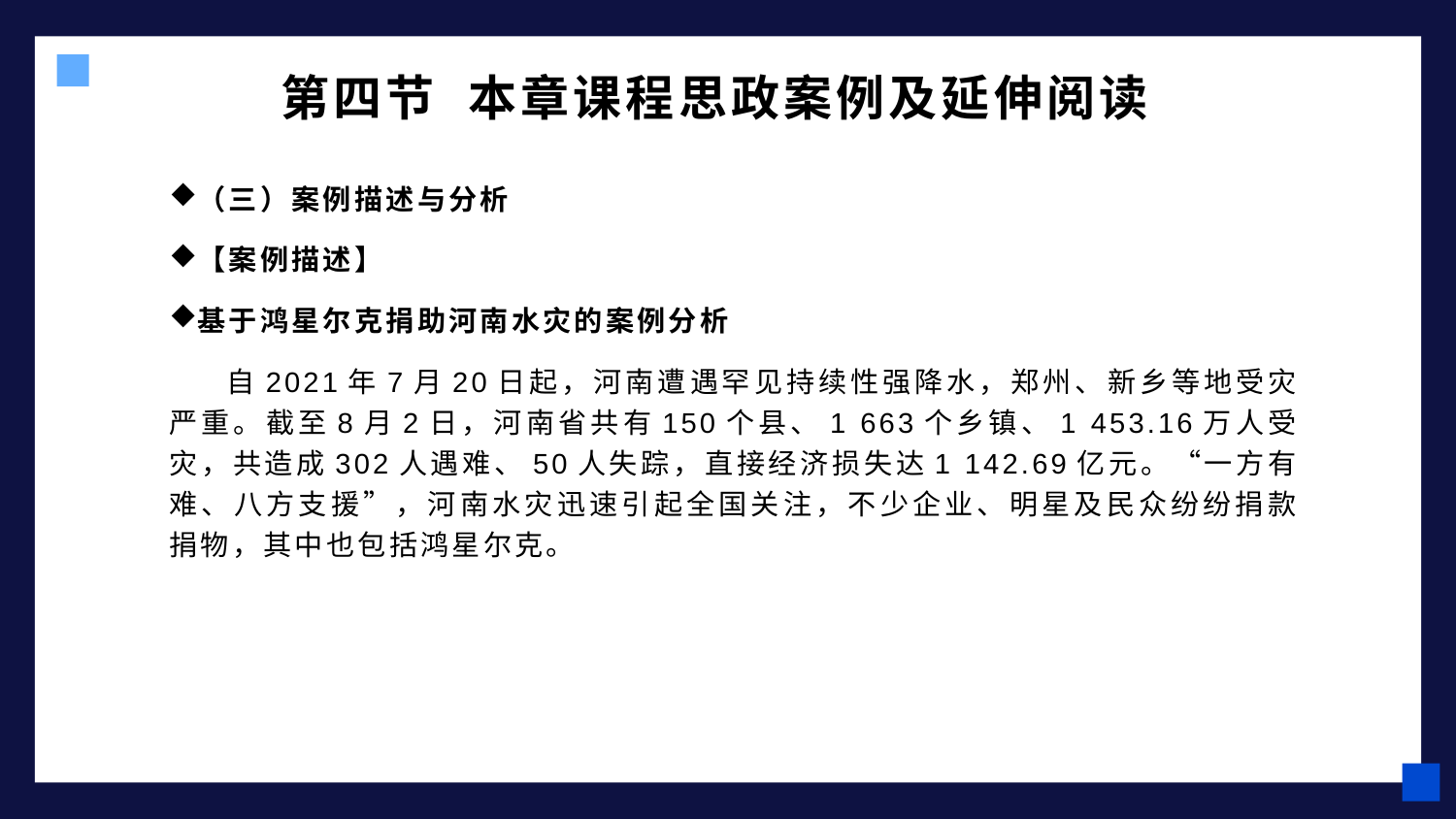

# 第四节  本章课程思政案例及延伸阅读
（三）案例描述与分析
【案例描述】
基于鸿星尔克捐助河南水灾的案例分析
     自2021年7月20日起，河南遭遇罕见持续性强降水，郑州、新乡等地受灾严重。截至8月2日，河南省共有150个县、1 663个乡镇、1 453.16万人受灾，共造成302人遇难、50人失踪，直接经济损失达1 142.69亿元。“一方有难、八方支援”，河南水灾迅速引起全国关注，不少企业、明星及民众纷纷捐款捐物，其中也包括鸿星尔克。